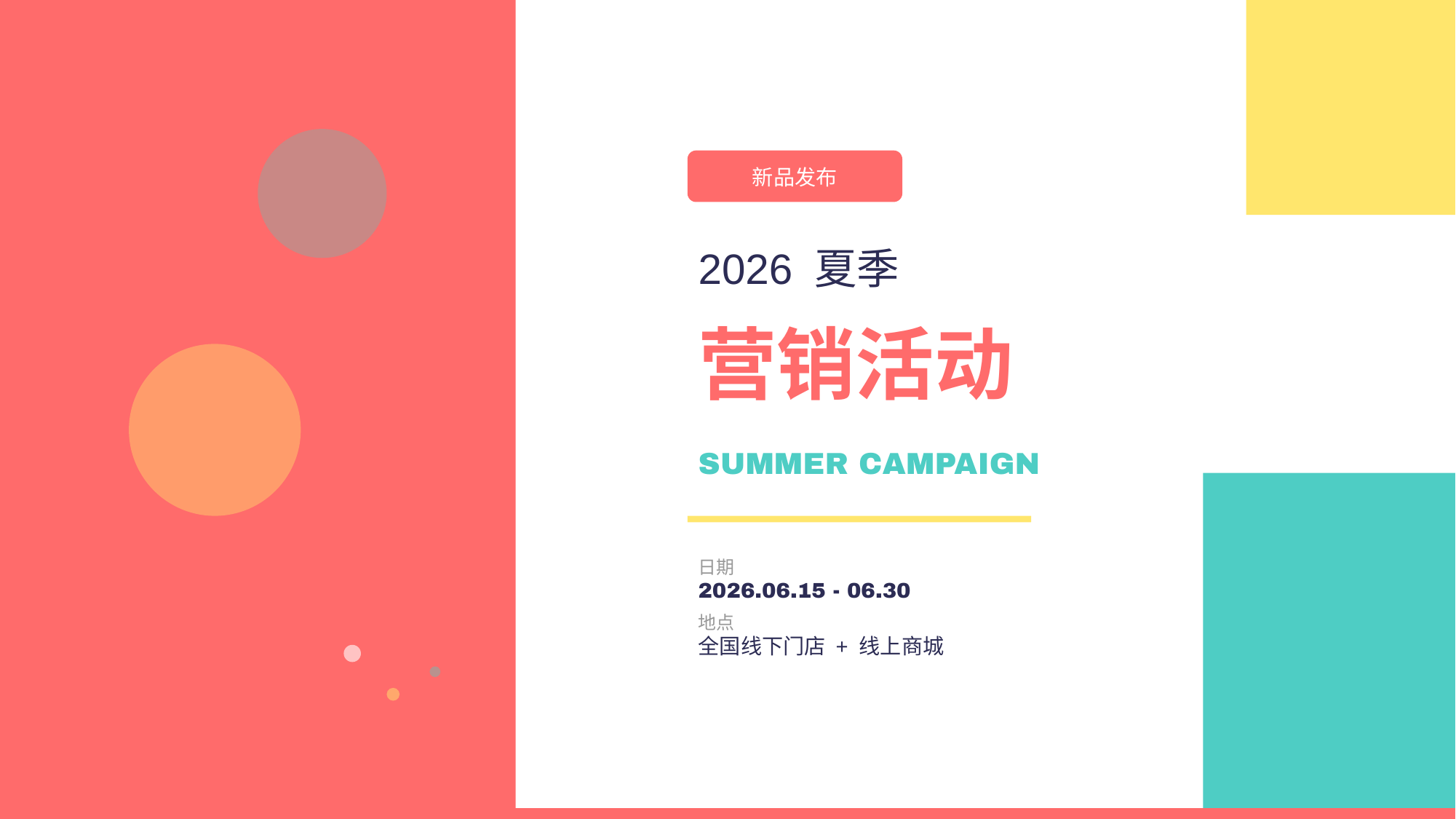

新品发布
2026 夏季
营销活动

SUMMER CAMPAIGN

日期
2026.06.15 - 06.30
地点
全国线下门店 + 线上商城